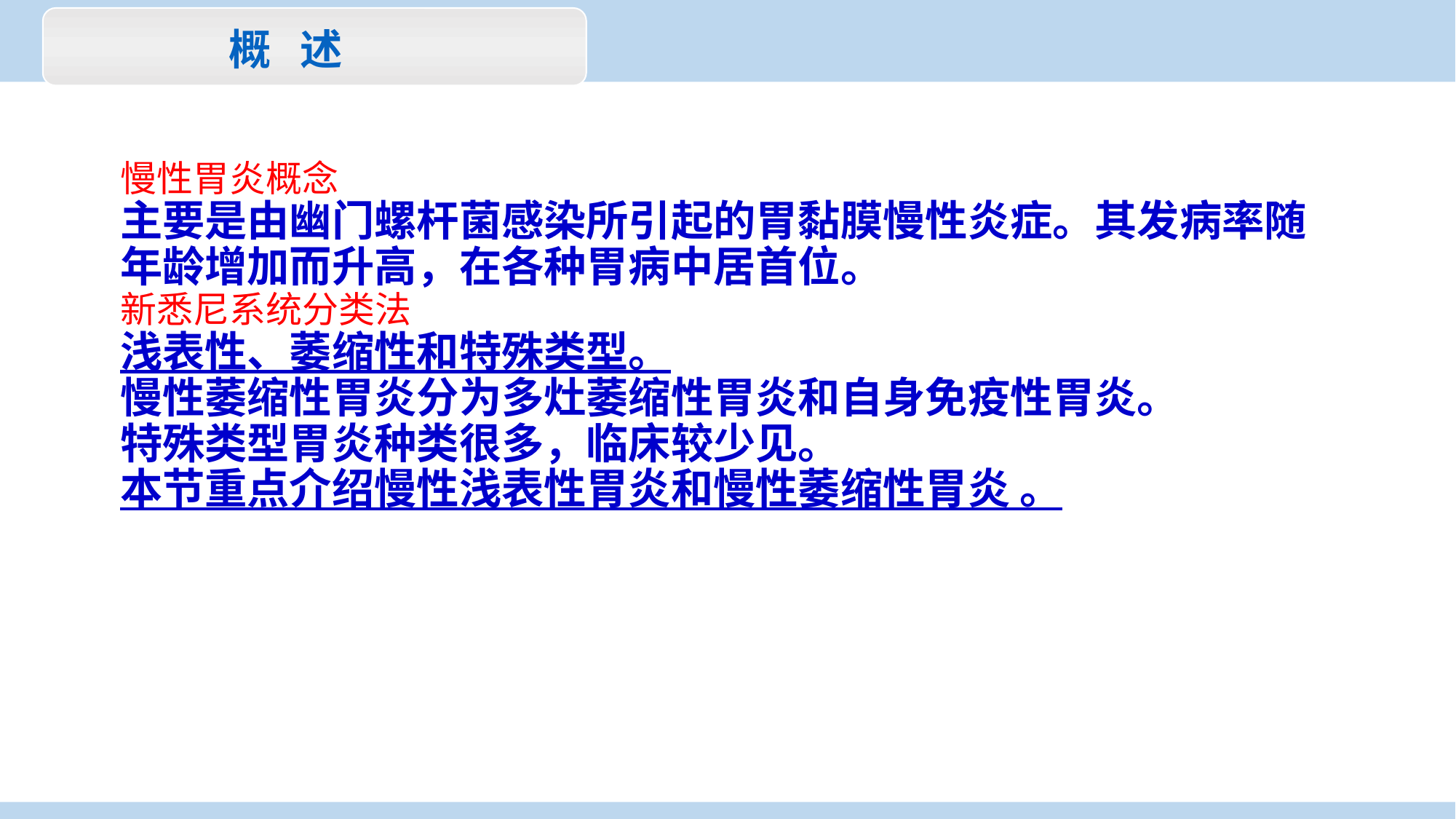

概   述
慢性胃炎概念
主要是由幽门螺杆菌感染所引起的胃黏膜慢性炎症。其发病率随年龄增加而升高，在各种胃病中居首位。
新悉尼系统分类法
浅表性、萎缩性和特殊类型。
慢性萎缩性胃炎分为多灶萎缩性胃炎和自身免疫性胃炎。
特殊类型胃炎种类很多，临床较少见。
本节重点介绍慢性浅表性胃炎和慢性萎缩性胃炎 。